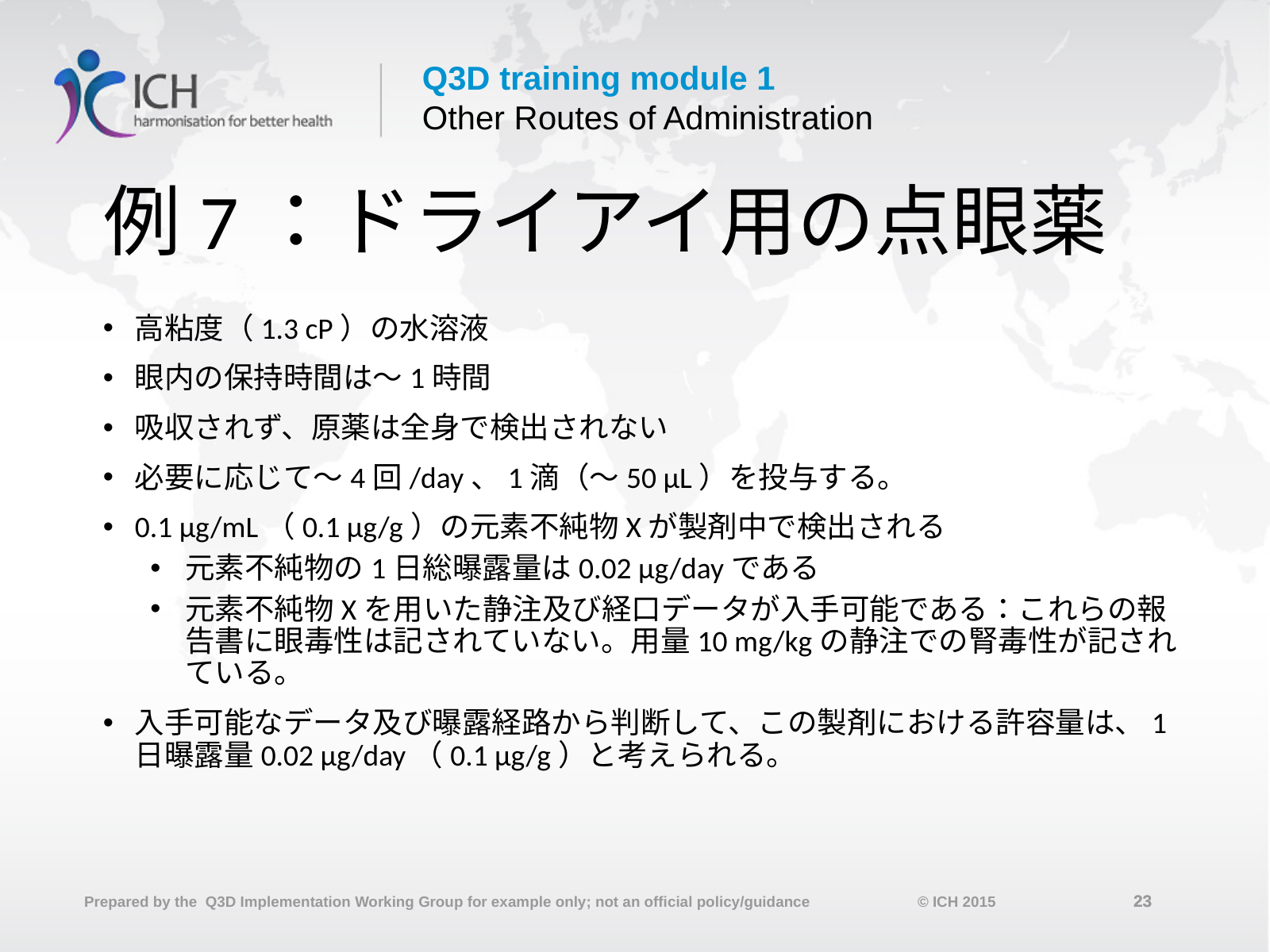

# 例7：ドライアイ用の点眼薬
高粘度（1.3 cP）の水溶液
眼内の保持時間は～1時間
吸収されず、原薬は全身で検出されない
必要に応じて～4回/day、1滴（～50 µL）を投与する。
0.1 µg/mL（0.1 µg/g）の元素不純物Xが製剤中で検出される
元素不純物の1日総曝露量は0.02 µg/dayである
元素不純物Xを用いた静注及び経口データが入手可能である：これらの報告書に眼毒性は記されていない。用量10 mg/kgの静注での腎毒性が記されている。
入手可能なデータ及び曝露経路から判断して、この製剤における許容量は、1日曝露量0.02 µg/day（0.1 µg/g）と考えられる。